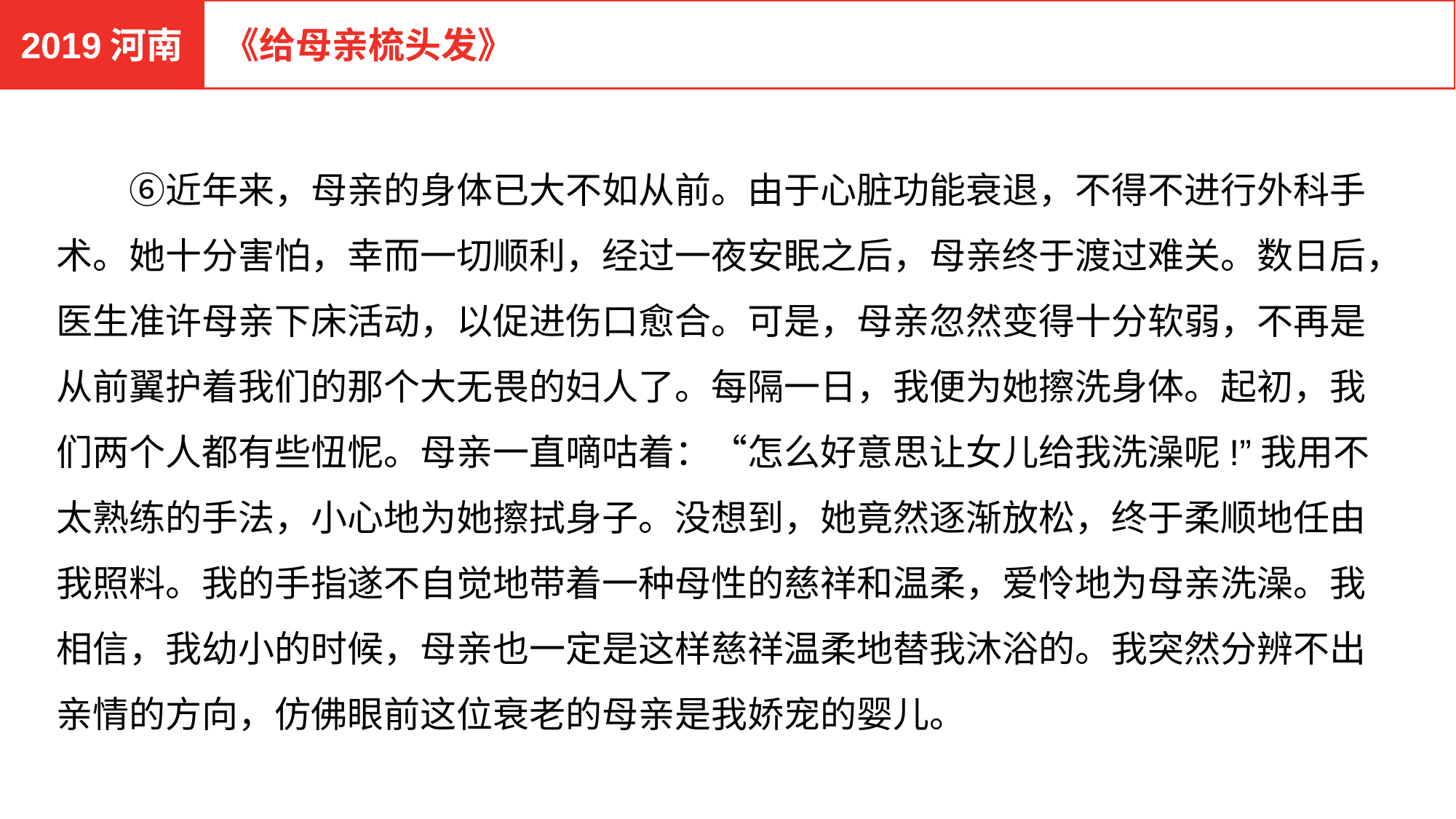

2019河南
《给母亲梳头发》
　　⑥近年来，母亲的身体已大不如从前。由于心脏功能衰退，不得不进行外科手术。她十分害怕，幸而一切顺利，经过一夜安眠之后，母亲终于渡过难关。数日后，医生准许母亲下床活动，以促进伤口愈合。可是，母亲忽然变得十分软弱，不再是从前翼护着我们的那个大无畏的妇人了。每隔一日，我便为她擦洗身体。起初，我们两个人都有些忸怩。母亲一直嘀咕着：“怎么好意思让女儿给我洗澡呢!”我用不太熟练的手法，小心地为她擦拭身子。没想到，她竟然逐渐放松，终于柔顺地任由我照料。我的手指遂不自觉地带着一种母性的慈祥和温柔，爱怜地为母亲洗澡。我相信，我幼小的时候，母亲也一定是这样慈祥温柔地替我沐浴的。我突然分辨不出亲情的方向，仿佛眼前这位衰老的母亲是我娇宠的婴儿。